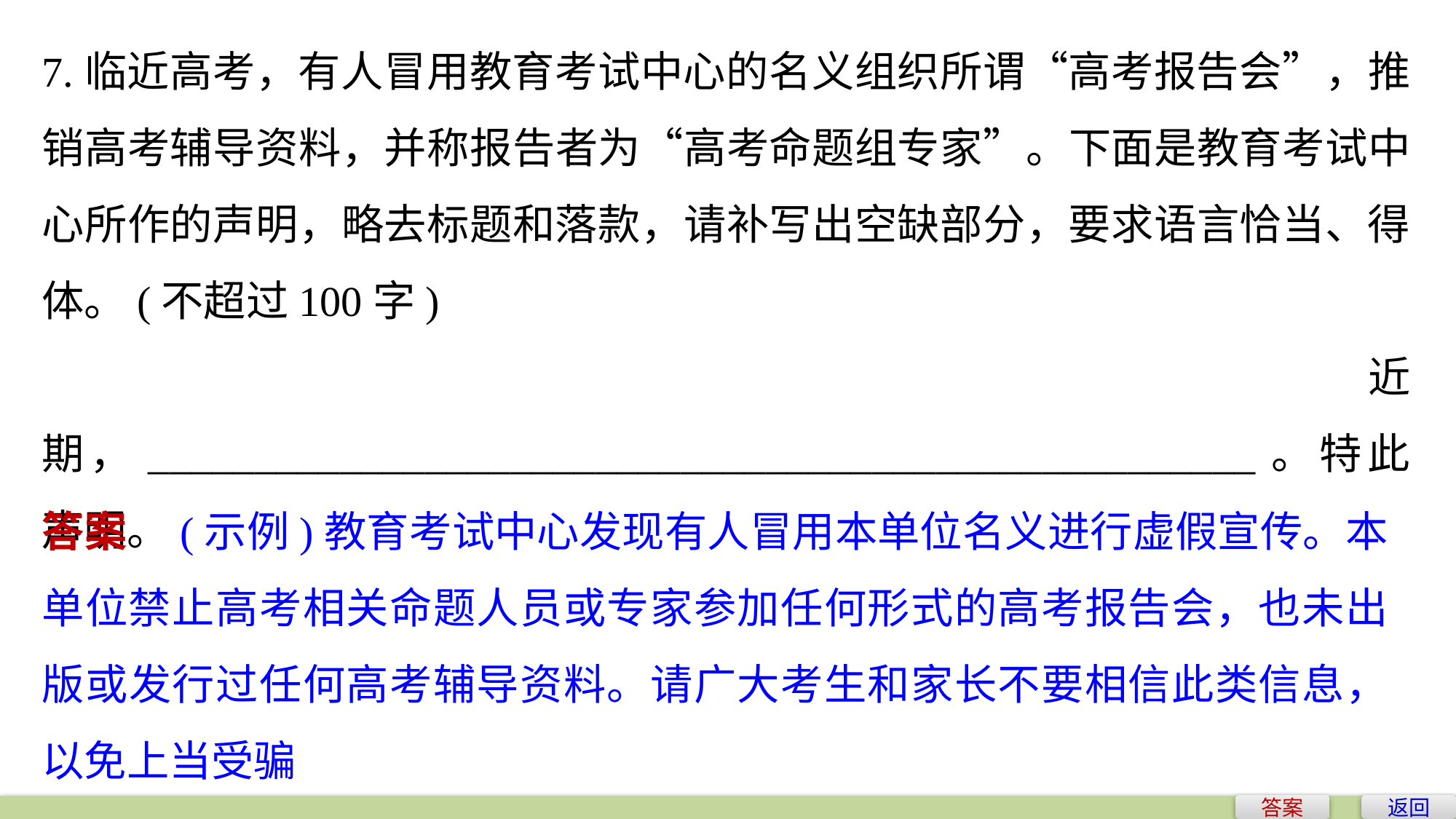

7.临近高考，有人冒用教育考试中心的名义组织所谓“高考报告会”，推销高考辅导资料，并称报告者为“高考命题组专家”。下面是教育考试中心所作的声明，略去标题和落款，请补写出空缺部分，要求语言恰当、得体。(不超过100字)
        近期，____________________________________________________。特此声明。
答案　(示例)教育考试中心发现有人冒用本单位名义进行虚假宣传。本单位禁止高考相关命题人员或专家参加任何形式的高考报告会，也未出版或发行过任何高考辅导资料。请广大考生和家长不要相信此类信息，以免上当受骗
答案
返回